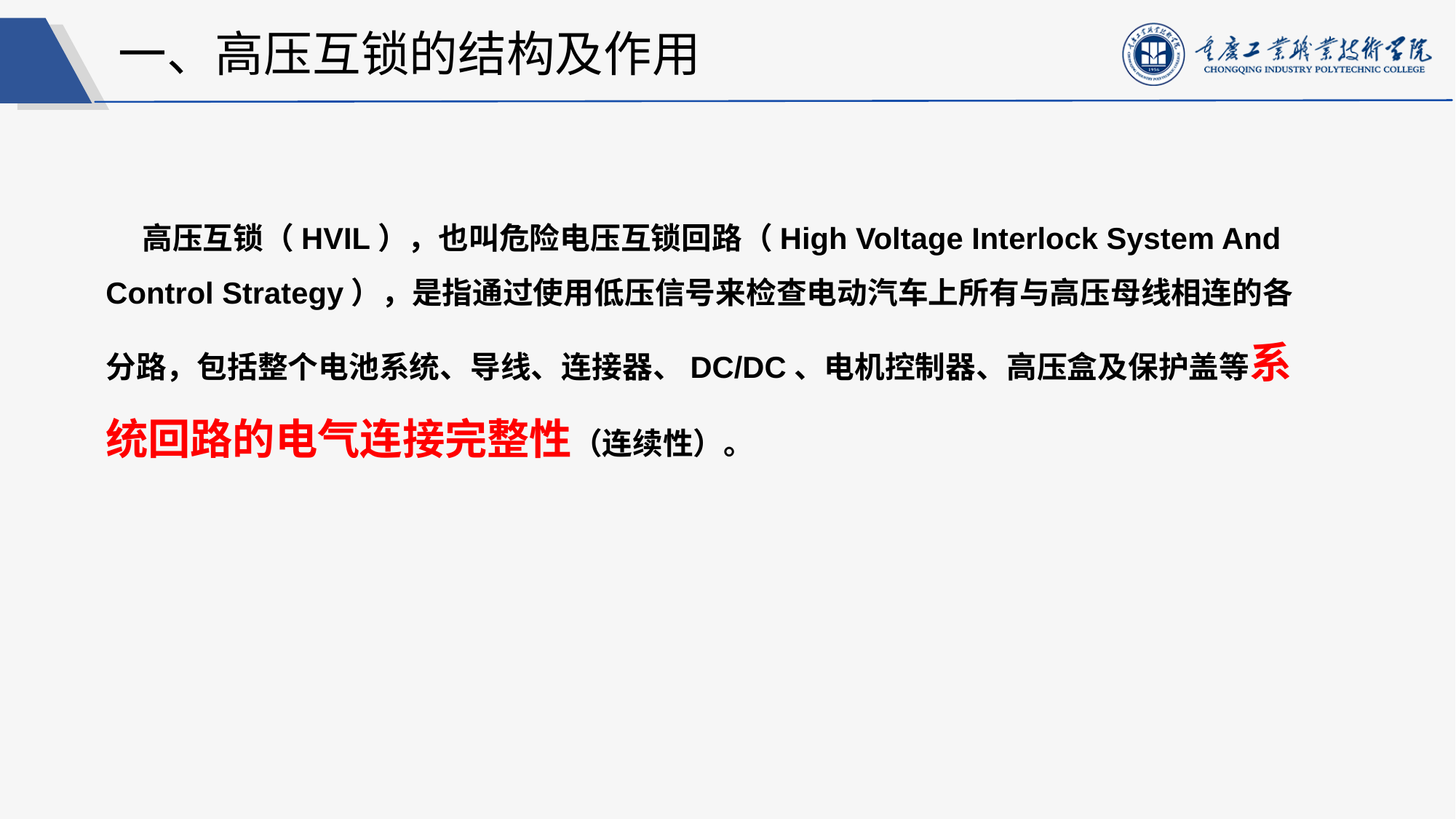

一、高压互锁的结构及作用
高压互锁（HVIL），也叫危险电压互锁回路（High Voltage Interlock System And Control Strategy），是指通过使用低压信号来检查电动汽车上所有与高压母线相连的各分路，包括整个电池系统、导线、连接器、DC/DC、电机控制器、高压盒及保护盖等系统回路的电气连接完整性（连续性）。